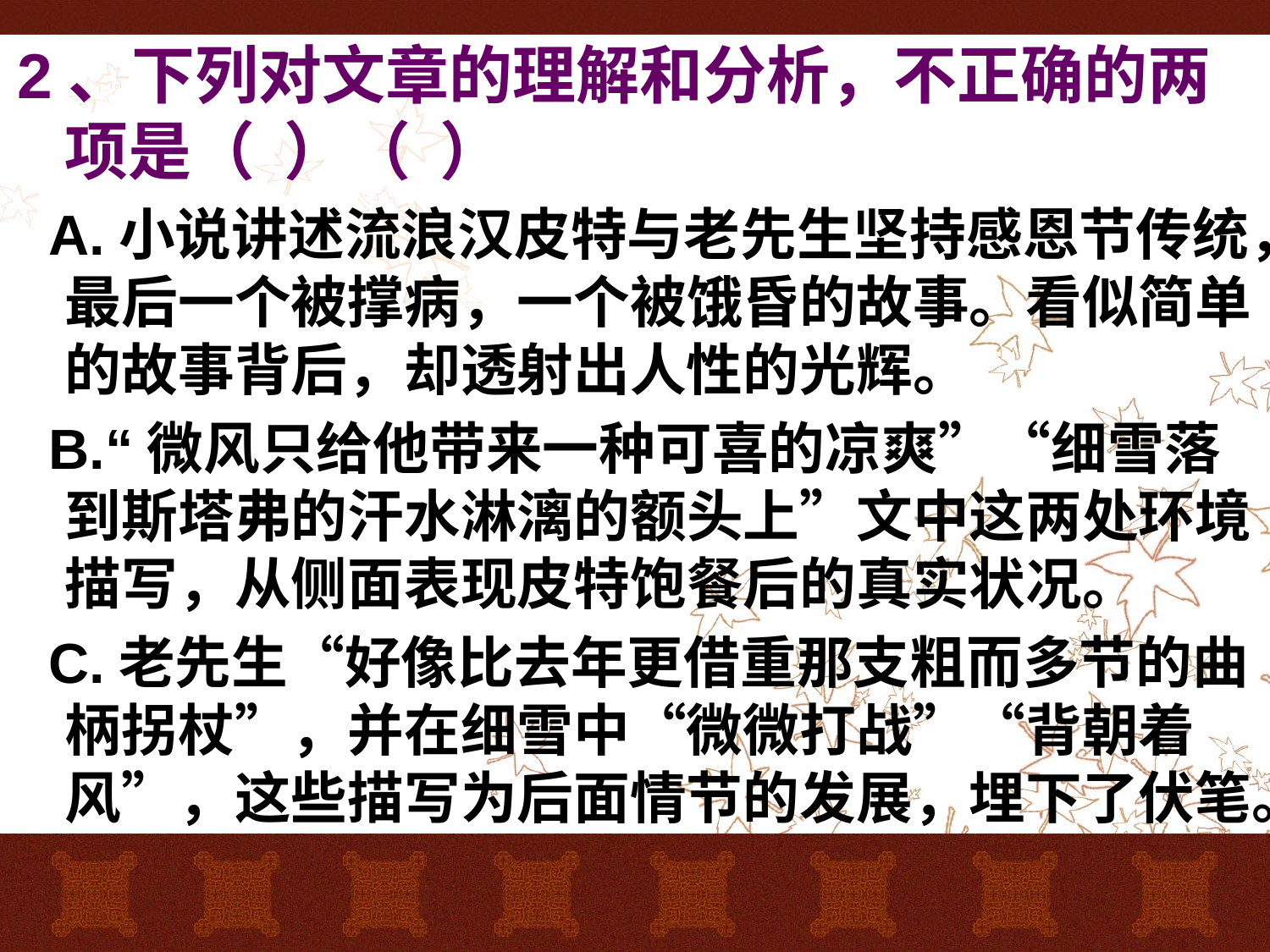

2、下列对文章的理解和分析，不正确的两项是（  ）（  ）
  A.小说讲述流浪汉皮特与老先生坚持感恩节传统，最后一个被撑病，一个被饿昏的故事。看似简单的故事背后，却透射出人性的光辉。
  B.“微风只给他带来一种可喜的凉爽”“细雪落到斯塔弗的汗水淋漓的额头上”文中这两处环境描写，从侧面表现皮特饱餐后的真实状况。
  C.老先生“好像比去年更借重那支粗而多节的曲柄拐杖”，并在细雪中“微微打战”“背朝着风”，这些描写为后面情节的发展，埋下了伏笔。